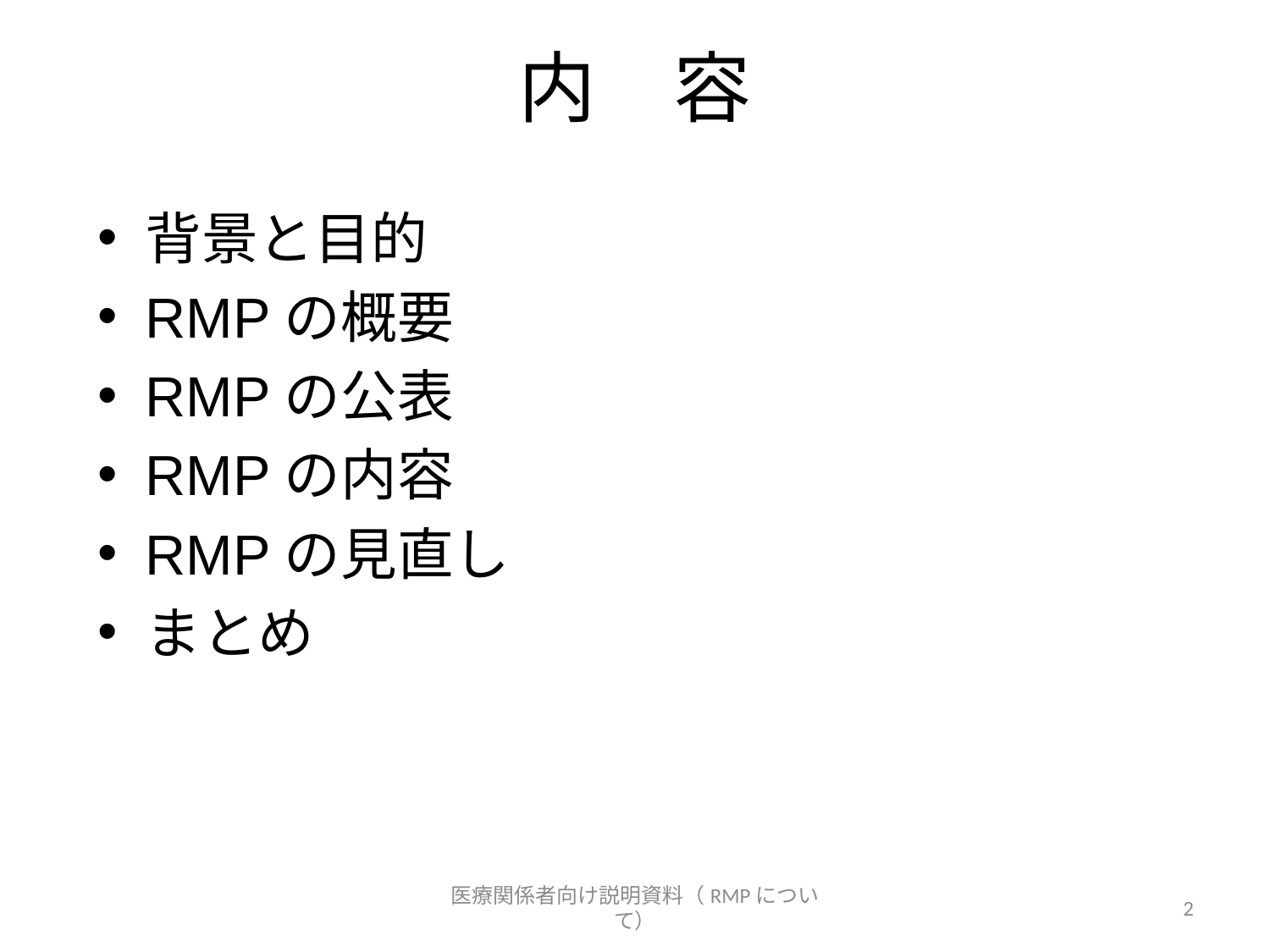

# 内　容
背景と目的
RMPの概要
RMPの公表
RMPの内容
RMPの見直し
まとめ
医療関係者向け説明資料（RMPについて）
2